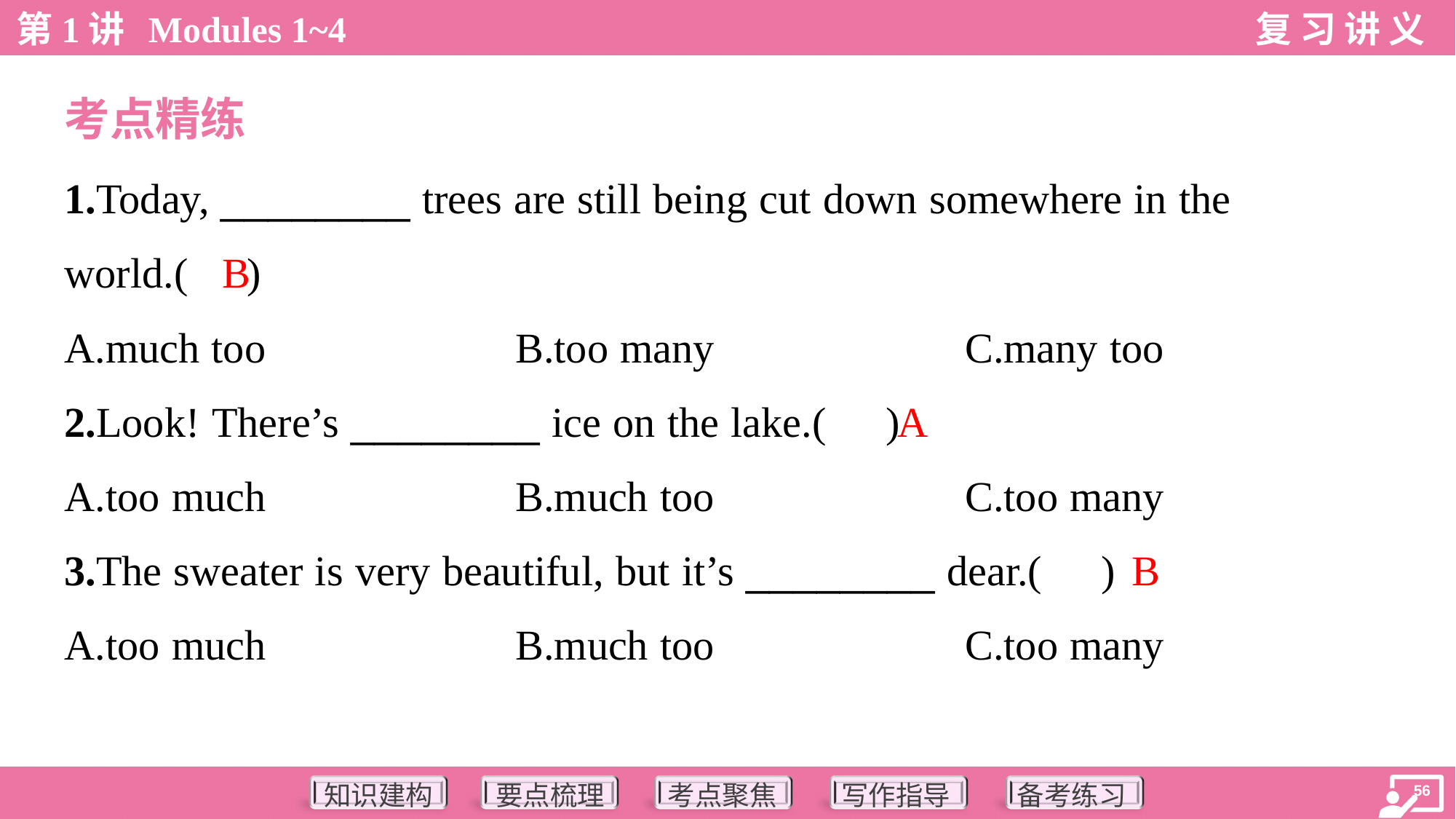

考点精练
1.Today, ________ trees are still being cut down somewhere in the
world.(     )
B
A.much too	B.too many	C.many too
A
2.Look! There’s ________ ice on the lake.(     )
A.too much	B.much too	C.too many
B
3.The sweater is very beautiful, but it’s ________ dear.(     )
A.too much	B.much too	C.too many